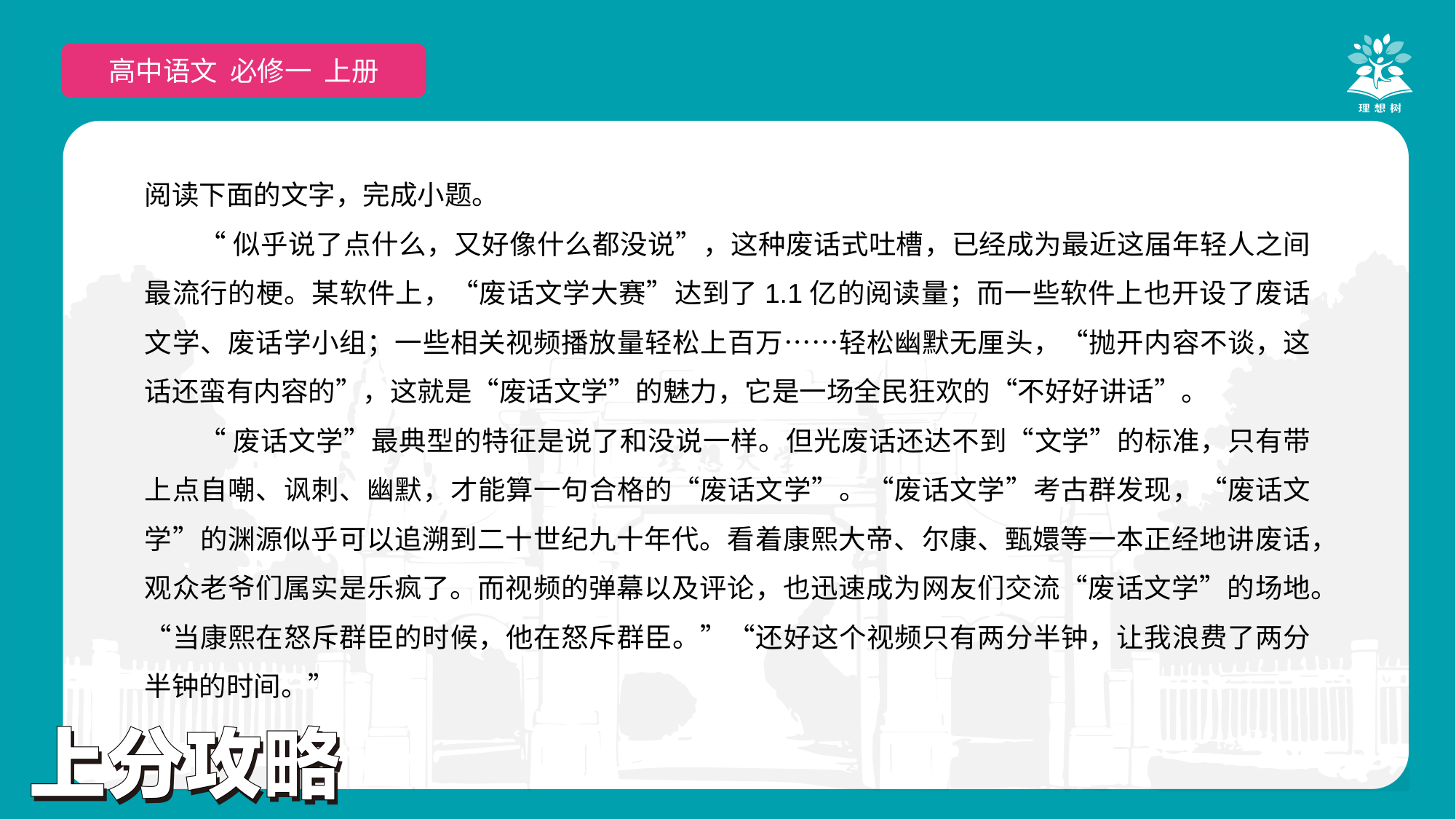

高中语文  选择性必修上
高中语文  必修一  上册
阅读下面的文字，完成小题。
“似乎说了点什么，又好像什么都没说”，这种废话式吐槽，已经成为最近这届年轻人之间最流行的梗。某软件上，“废话文学大赛”达到了1.1亿的阅读量；而一些软件上也开设了废话文学、废话学小组；一些相关视频播放量轻松上百万……轻松幽默无厘头，“抛开内容不谈，这话还蛮有内容的”，这就是“废话文学”的魅力，它是一场全民狂欢的“不好好讲话”。
“废话文学”最典型的特征是说了和没说一样。但光废话还达不到“文学”的标准，只有带上点自嘲、讽刺、幽默，才能算一句合格的“废话文学”。“废话文学”考古群发现，“废话文学”的渊源似乎可以追溯到二十世纪九十年代。看着康熙大帝、尔康、甄嬛等一本正经地讲废话，观众老爷们属实是乐疯了。而视频的弹幕以及评论，也迅速成为网友们交流“废话文学”的场地。“当康熙在怒斥群臣的时候，他在怒斥群臣。”“还好这个视频只有两分半钟，让我浪费了两分半钟的时间。”